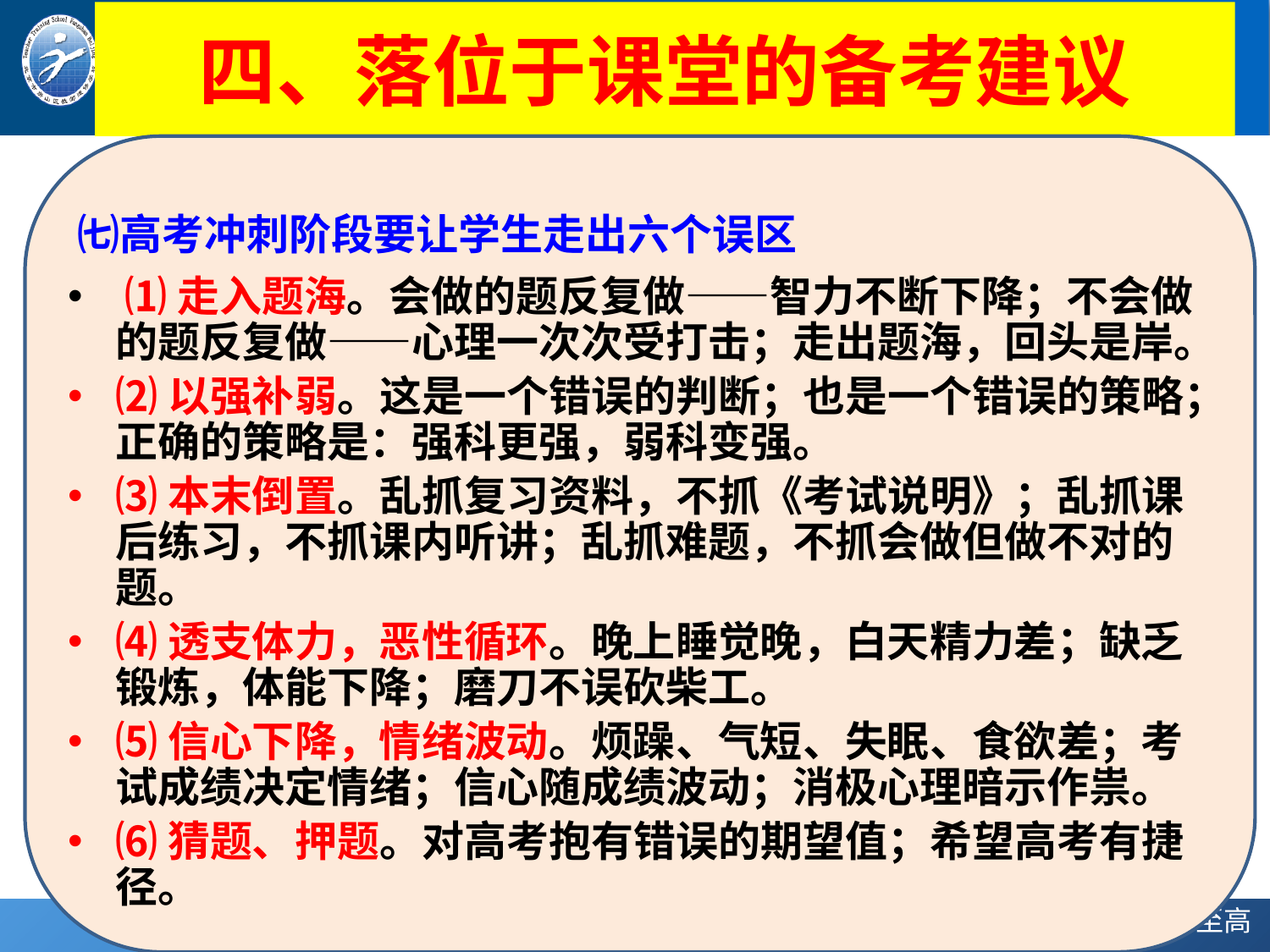

# 四、落位于课堂的备考建议
㈦高考冲刺阶段要让学生走出六个误区
 ⑴走入题海。会做的题反复做——智力不断下降；不会做的题反复做——心理一次次受打击；走出题海，回头是岸。
⑵以强补弱。这是一个错误的判断；也是一个错误的策略；正确的策略是：强科更强，弱科变强。
⑶本末倒置。乱抓复习资料，不抓《考试说明》；乱抓课后练习，不抓课内听讲；乱抓难题，不抓会做但做不对的题。
⑷透支体力，恶性循环。晚上睡觉晚，白天精力差；缺乏锻炼，体能下降；磨刀不误砍柴工。
⑸信心下降，情绪波动。烦躁、气短、失眠、食欲差；考试成绩决定情绪；信心随成绩波动；消极心理暗示作祟。
⑹猜题、押题。对高考抱有错误的期望值；希望高考有捷径。